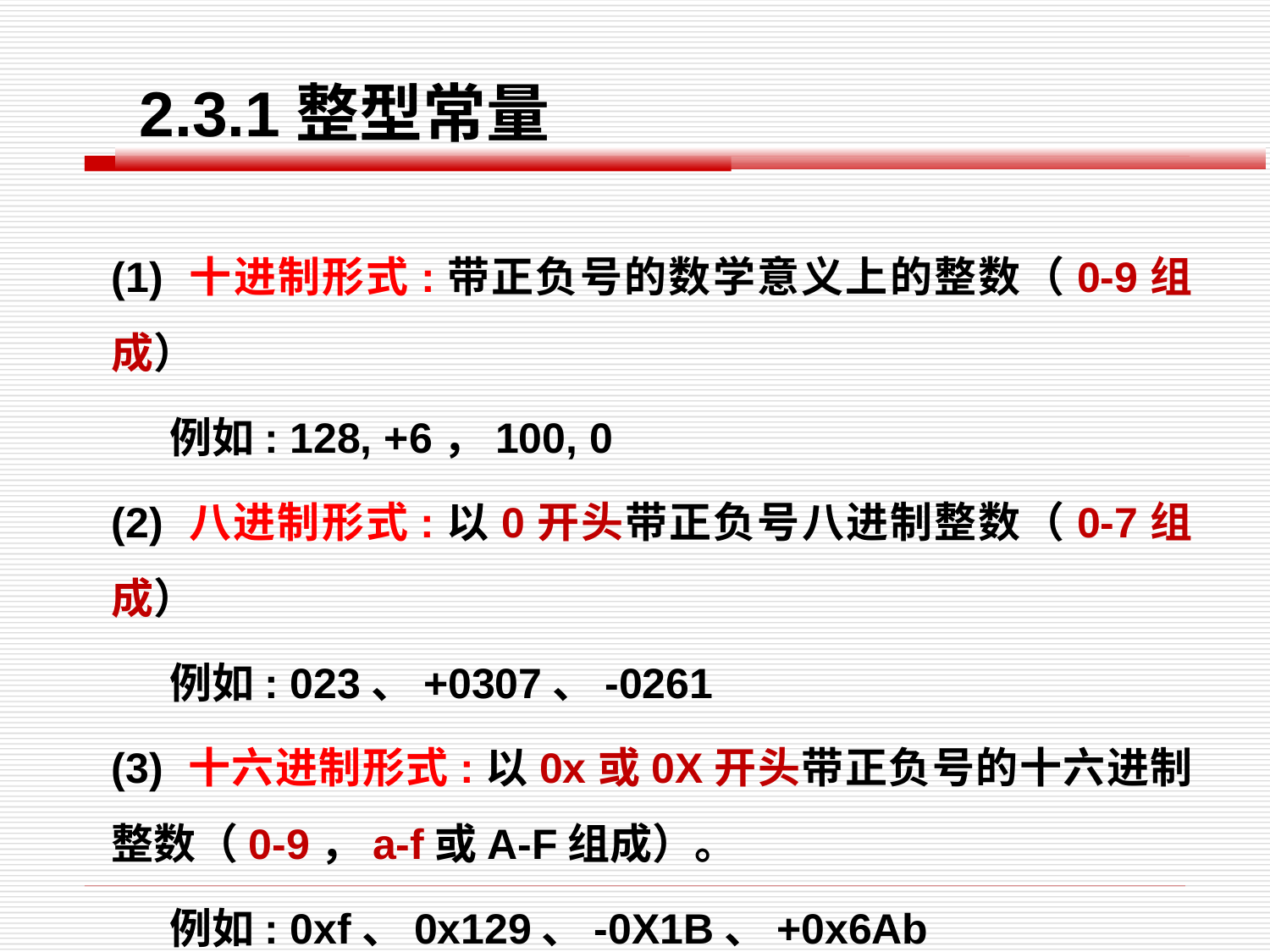

2.3.1整型常量

(1) 十进制形式:带正负号的数学意义上的整数（0-9组成）
     例如: 128, +6，100, 0
(2) 八进制形式:以0开头带正负号八进制整数（0-7组成）
     例如: 023、+0307、-0261
(3) 十六进制形式:以0x或0X开头带正负号的十六进制整数（0-9，a-f或A-F组成）。
     例如: 0xf、0x129、-0X1B、+0x6Ab